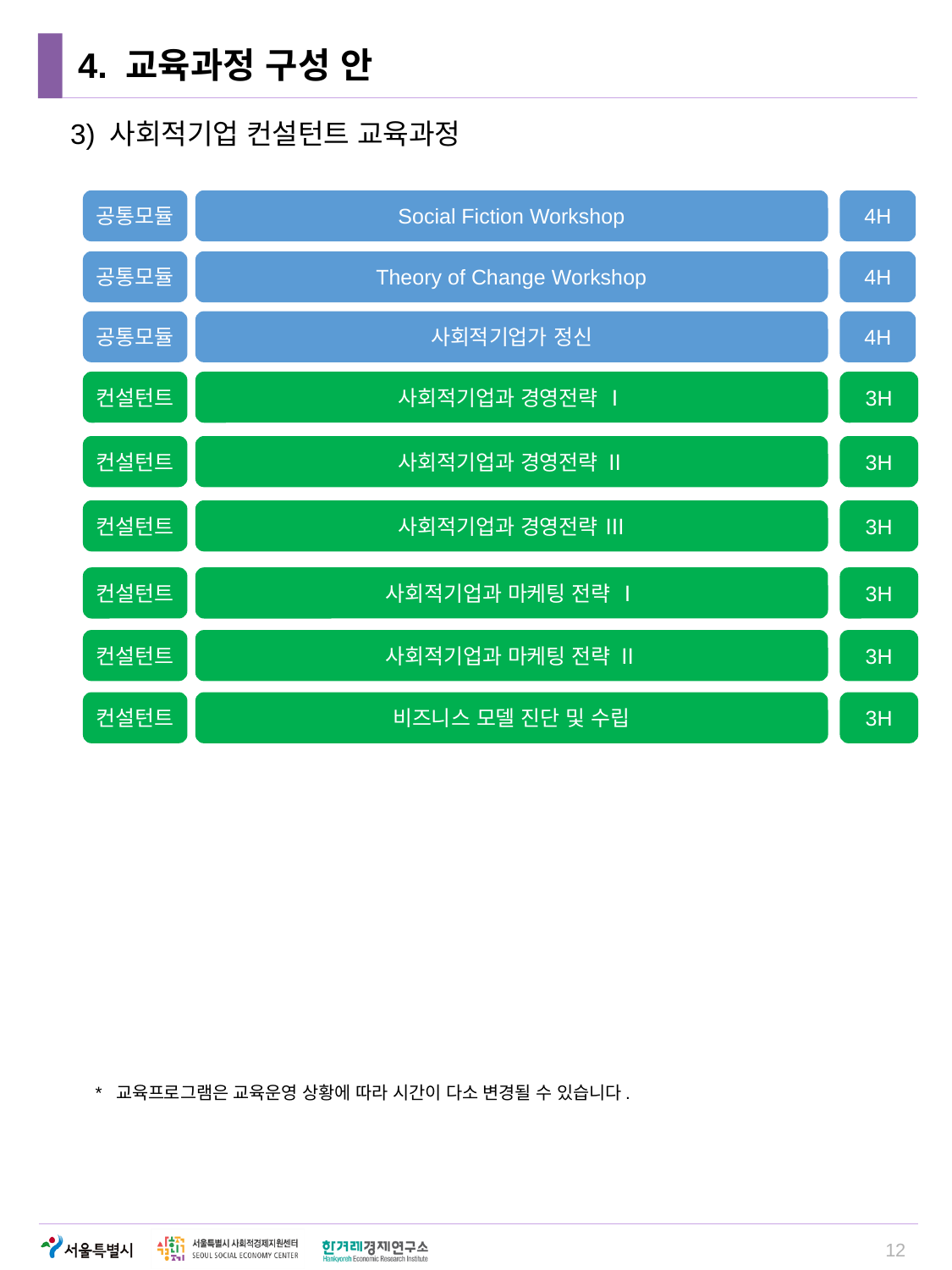

# 4. 교육과정 구성 안
3) 사회적기업 컨설턴트 교육과정
공통모듈
Social Fiction Workshop
4H
공통모듈
Theory of Change Workshop
4H
공통모듈
사회적기업가 정신
4H
컨설턴트
사회적기업과 경영전략 Ⅰ
3H
컨설턴트
사회적기업과 경영전략 Ⅱ
3H
컨설턴트
사회적기업과 경영전략 Ⅲ
3H
컨설턴트
사회적기업과 마케팅 전략 Ⅰ
3H
컨설턴트
사회적기업과 마케팅 전략 Ⅱ
3H
컨설턴트
비즈니스 모델 진단 및 수립
3H
*  교육프로그램은 교육운영 상황에 따라 시간이 다소 변경될 수 있습니다.
12